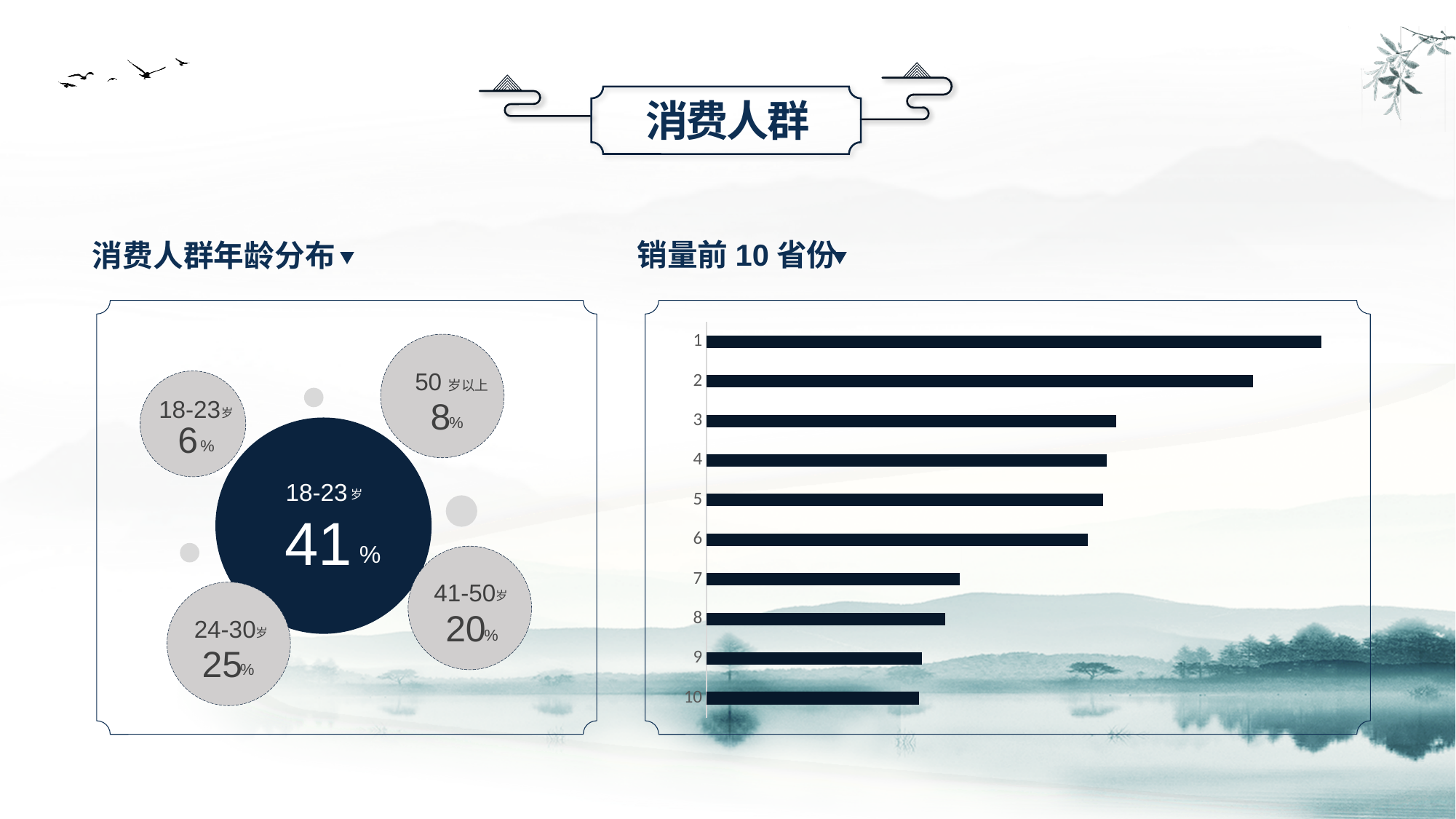

消费人群
销量前10省份
消费人群年龄分布

### Chart

| Category |  |
|---|---|
50岁以上

8
18-23
岁
%
6

%
18-23
岁

41
%

41-50

岁
20
24-30
岁
%
25
%